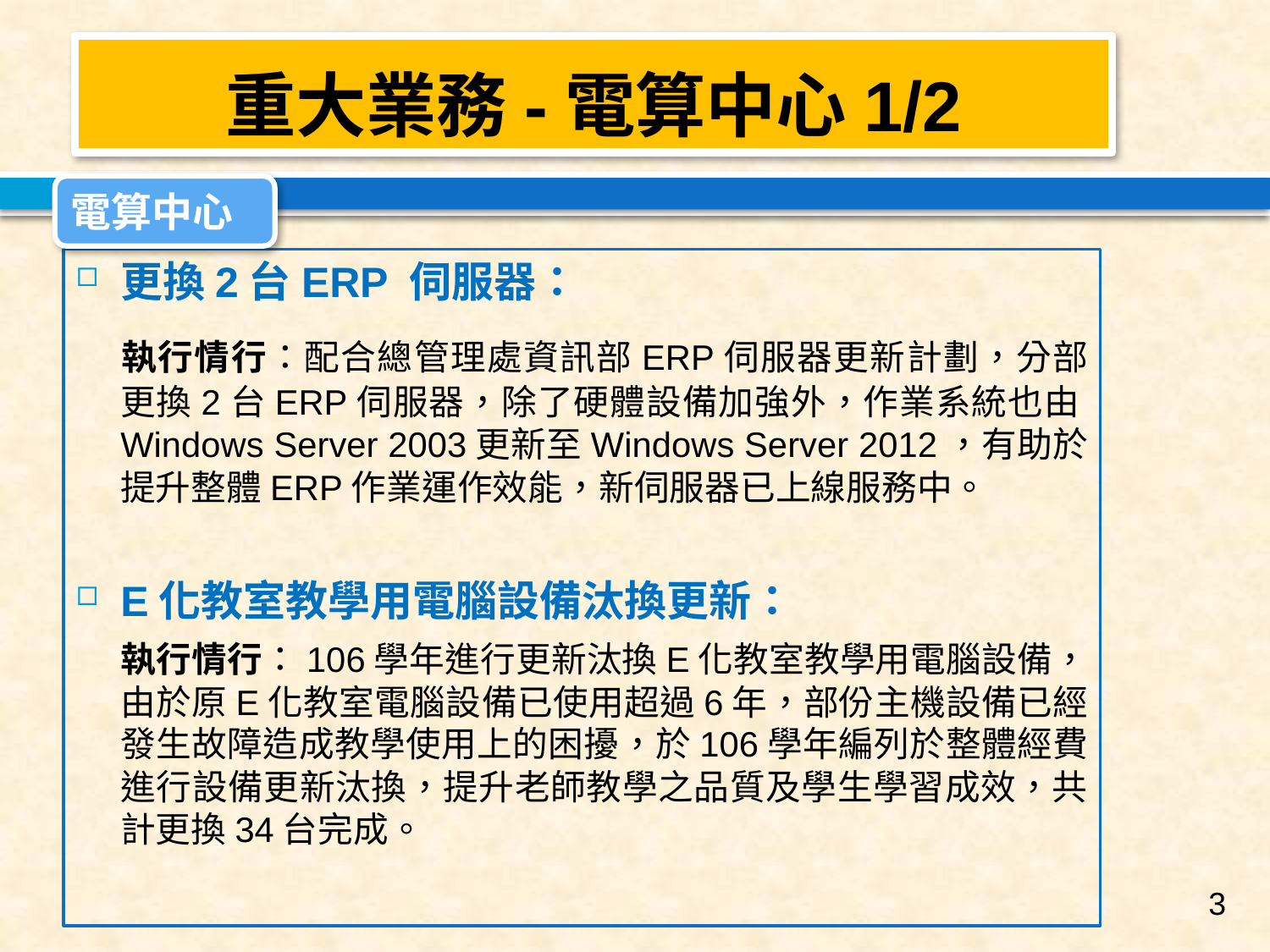

重大業務-電算中心1/2
電算中心
更換2台ERP 伺服器：
	執行情行：配合總管理處資訊部ERP伺服器更新計劃，分部更換2台ERP伺服器，除了硬體設備加強外，作業系統也由Windows Server 2003更新至Windows Server 2012，有助於提升整體ERP作業運作效能，新伺服器已上線服務中。

E化教室教學用電腦設備汰換更新：
	執行情行：106學年進行更新汰換E化教室教學用電腦設備，由於原E化教室電腦設備已使用超過6年，部份主機設備已經發生故障造成教學使用上的困擾，於106學年編列於整體經費進行設備更新汰換，提升老師教學之品質及學生學習成效，共計更換34台完成。
3